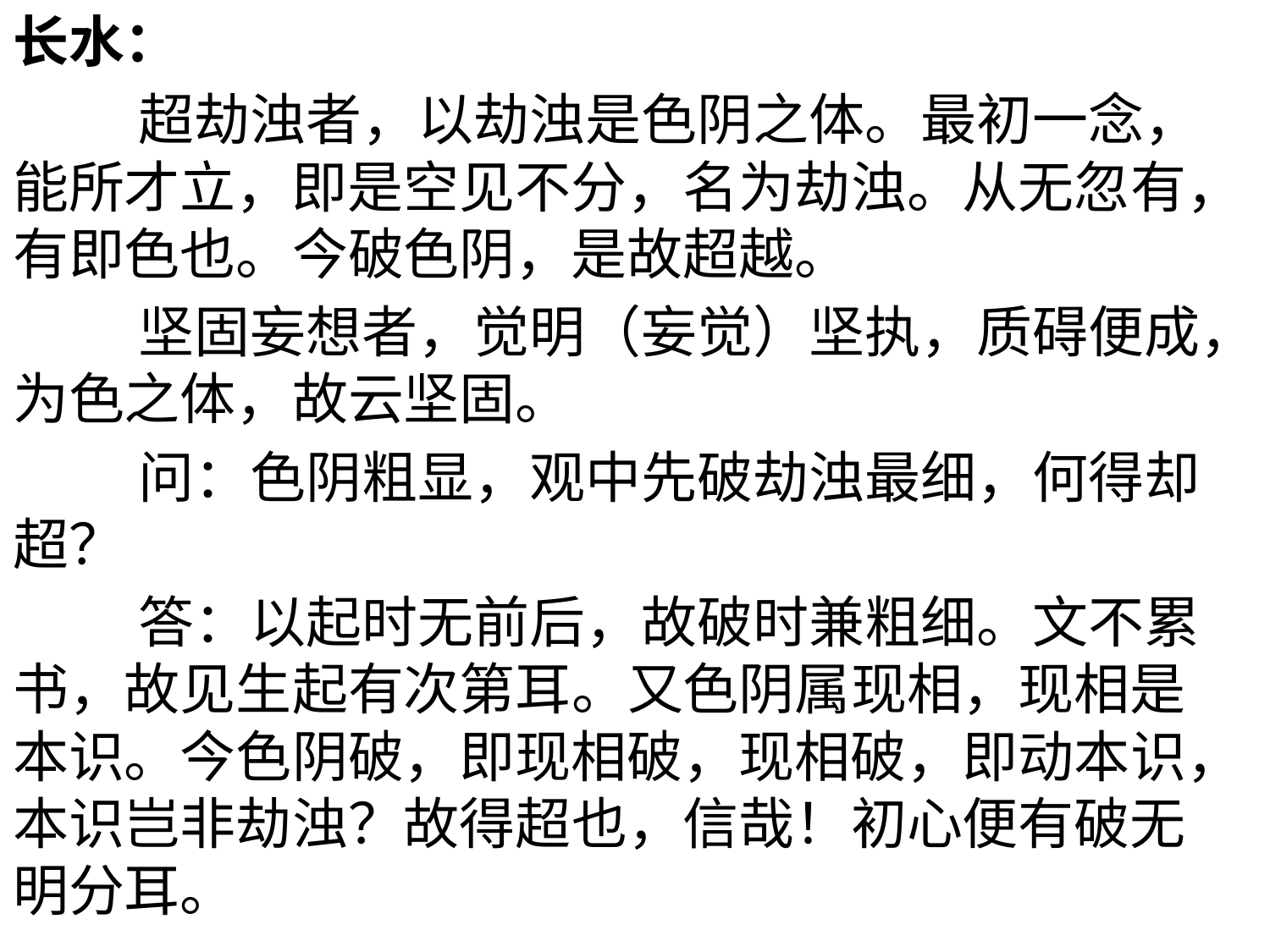

长水：
         超劫浊者，以劫浊是色阴之体。最初一念，能所才立，即是空见不分，名为劫浊。从无忽有，有即色也。今破色阴，是故超越。
         坚固妄想者，觉明（妄觉）坚执，质碍便成，为色之体，故云坚固。
         问：色阴粗显，观中先破劫浊最细，何得却超？
         答：以起时无前后，故破时兼粗细。文不累书，故见生起有次第耳。又色阴属现相，现相是本识。今色阴破，即现相破，现相破，即动本识，本识岂非劫浊？故得超也，信哉！初心便有破无明分耳。